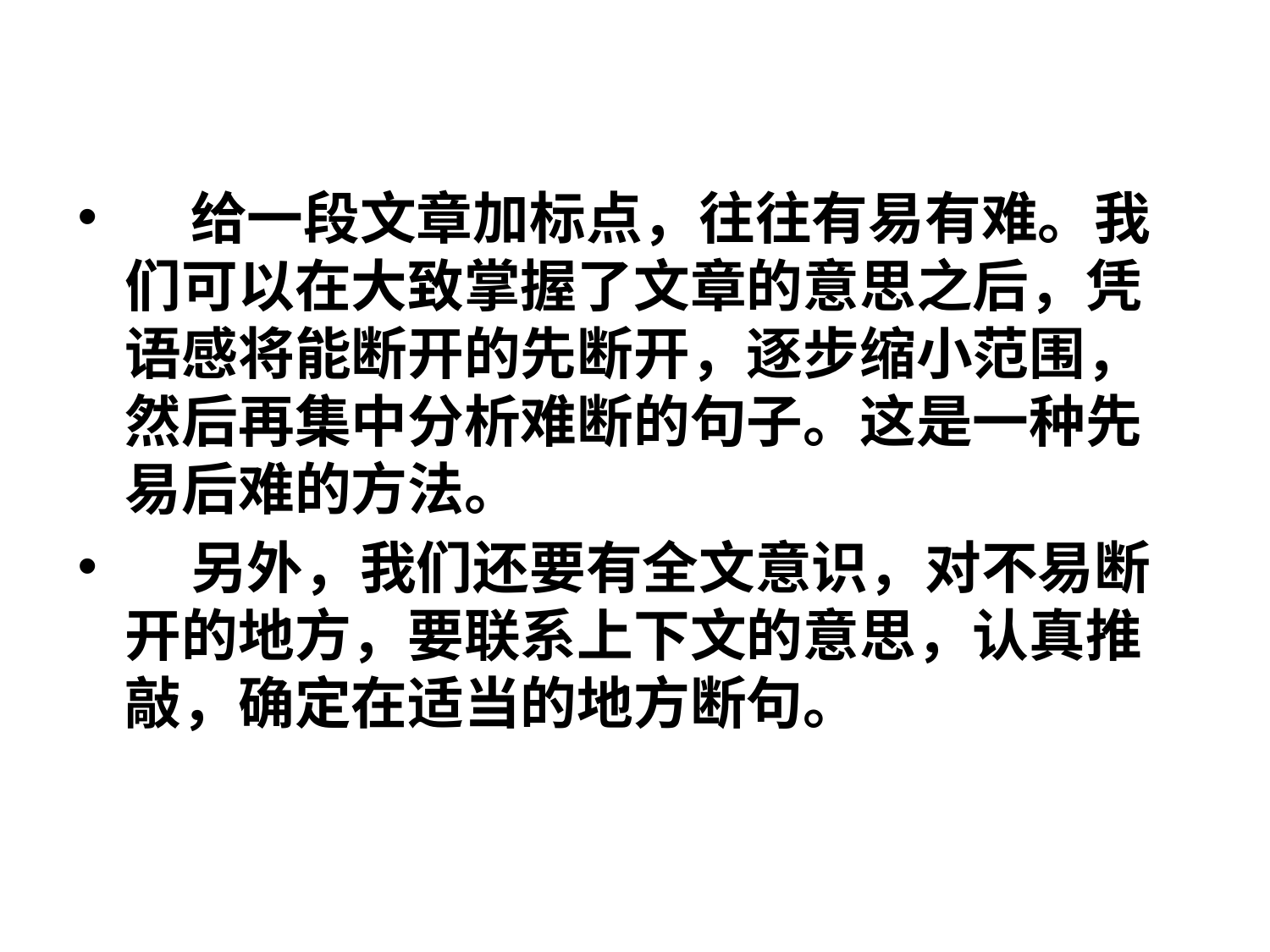

给一段文章加标点，往往有易有难。我们可以在大致掌握了文章的意思之后，凭语感将能断开的先断开，逐步缩小范围，然后再集中分析难断的句子。这是一种先易后难的方法。
    另外，我们还要有全文意识，对不易断开的地方，要联系上下文的意思，认真推敲，确定在适当的地方断句。